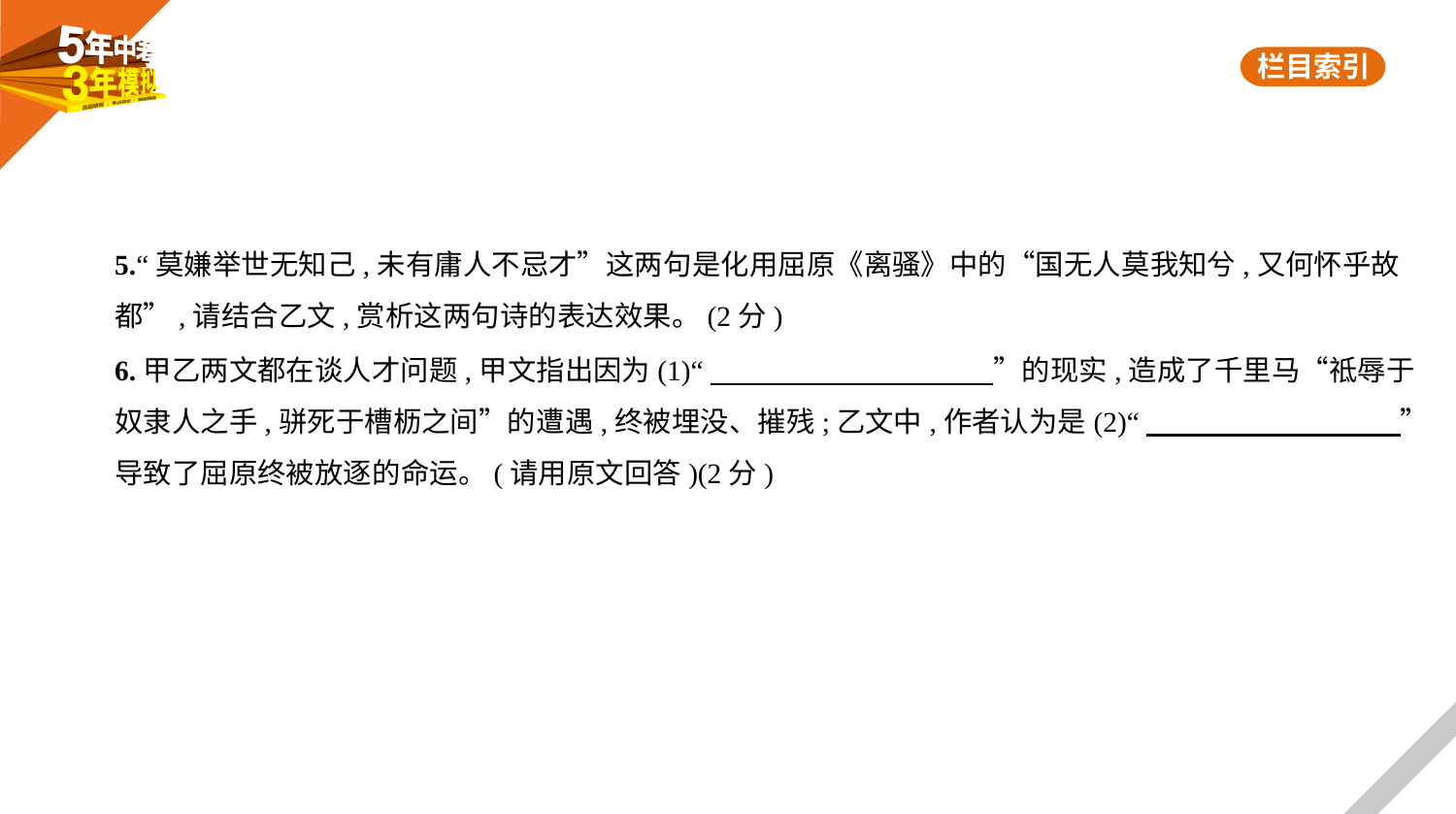

5.“莫嫌举世无知己,未有庸人不忌才”这两句是化用屈原《离骚》中的“国无人莫我知兮,又何怀乎故
都”,请结合乙文,赏析这两句诗的表达效果。(2分)
6.甲乙两文都在谈人才问题,甲文指出因为(1)“　　　　　　　　　    ”的现实,造成了千里马“祗辱于
奴隶人之手,骈死于槽枥之间”的遭遇,终被埋没、摧残;乙文中,作者认为是(2)“　　　　　　　　    ”
导致了屈原终被放逐的命运。(请用原文回答)(2分)